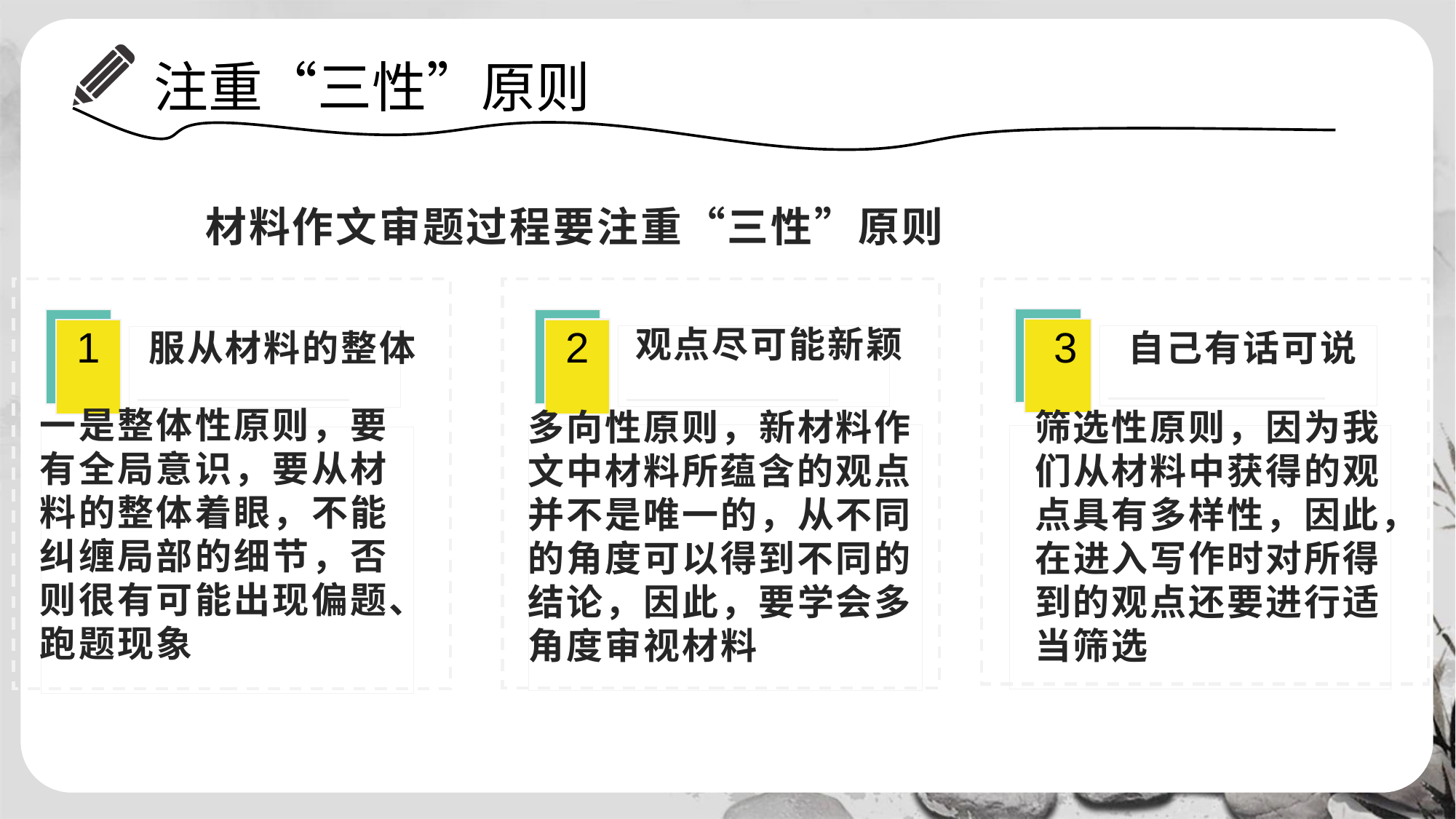

# 注重“三性”原则
材料作文审题过程要注重“三性”原则

1
2
3
观点尽可能新颖
服从材料的整体
自己有话可说
一是整体性原则，要有全局意识，要从材料的整体着眼，不能纠缠局部的细节，否则很有可能出现偏题、跑题现象
多向性原则，新材料作文中材料所蕴含的观点并不是唯一的，从不同的角度可以得到不同的结论，因此，要学会多角度审视材料
筛选性原则，因为我们从材料中获得的观点具有多样性，因此，在进入写作时对所得到的观点还要进行适当筛选